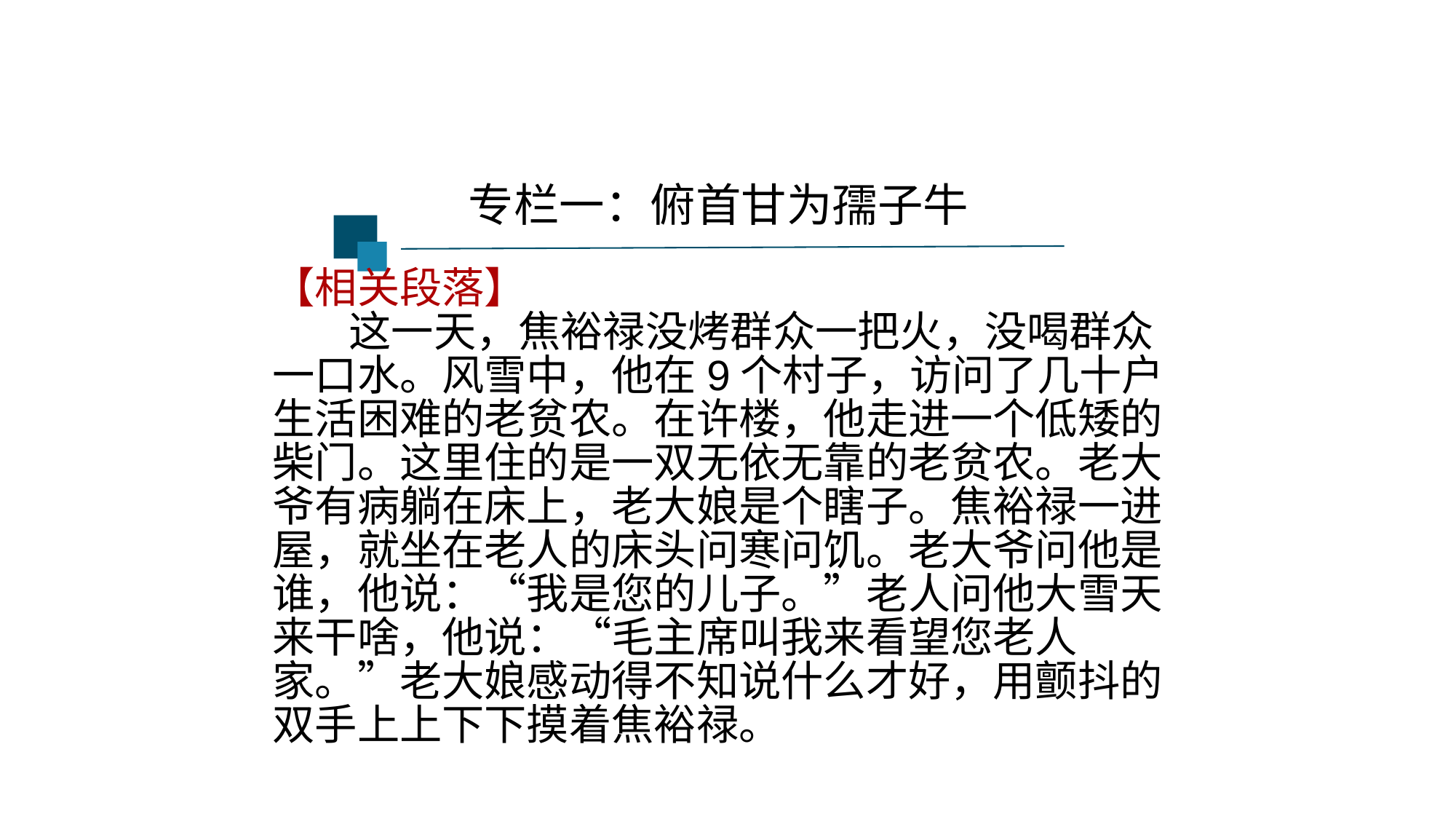

专栏一：俯首甘为孺子牛

【相关段落】
       这一天，焦裕禄没烤群众一把火，没喝群众一口水。风雪中，他在9个村子，访问了几十户生活困难的老贫农。在许楼，他走进一个低矮的柴门。这里住的是一双无依无靠的老贫农。老大爷有病躺在床上，老大娘是个瞎子。焦裕禄一进屋，就坐在老人的床头问寒问饥。老大爷问他是谁，他说：“我是您的儿子。”老人问他大雪天来干啥，他说：“毛主席叫我来看望您老人家。”老大娘感动得不知说什么才好，用颤抖的双手上上下下摸着焦裕禄。